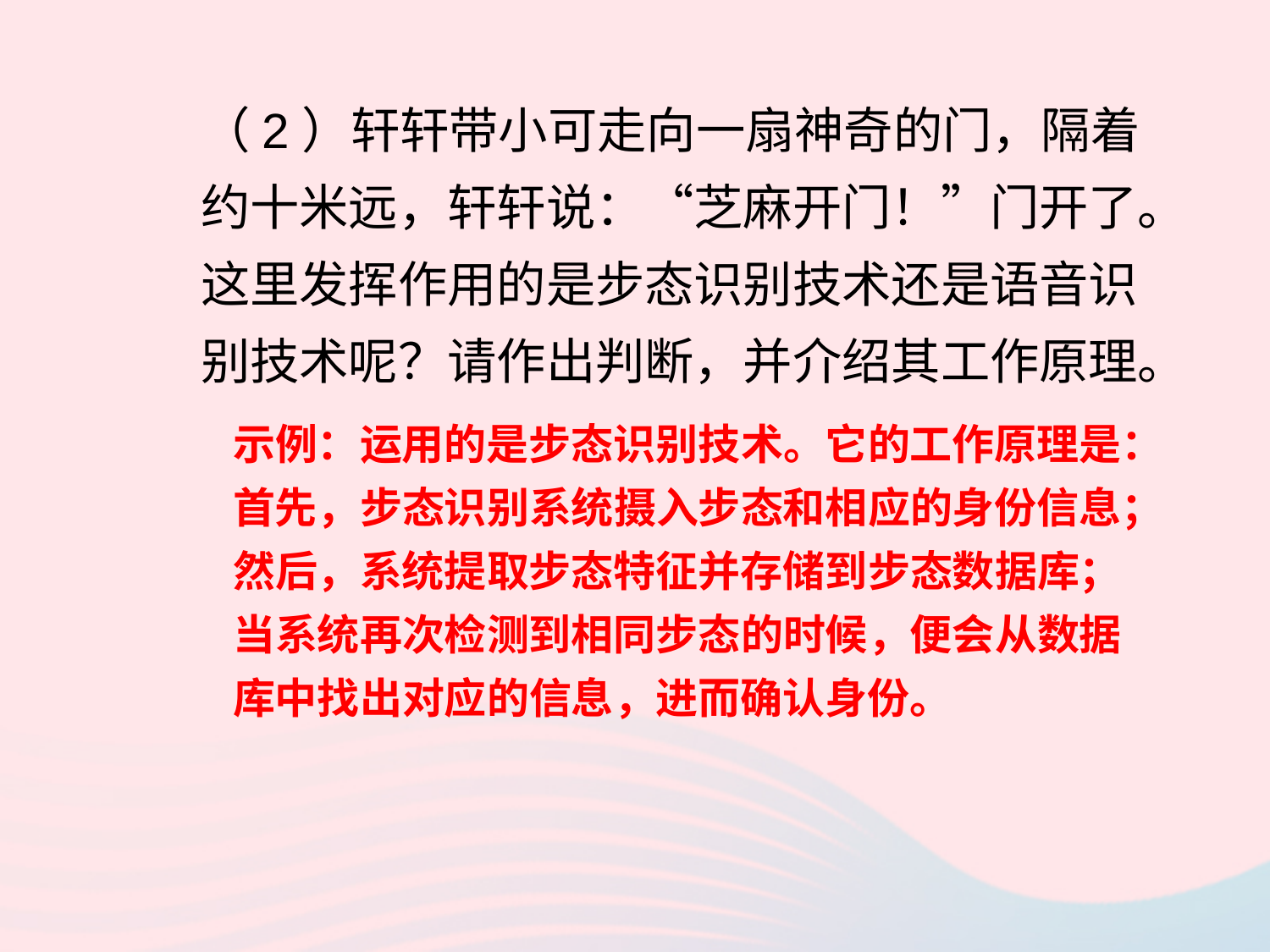

（2）轩轩带小可走向一扇神奇的门，隔着约十米远，轩轩说：“芝麻开门！”门开了。这里发挥作用的是步态识别技术还是语音识别技术呢？请作出判断，并介绍其工作原理。
示例：运用的是步态识别技术。它的工作原理是：首先，步态识别系统摄入步态和相应的身份信息；然后，系统提取步态特征并存储到步态数据库；当系统再次检测到相同步态的时候，便会从数据库中找出对应的信息，进而确认身份。